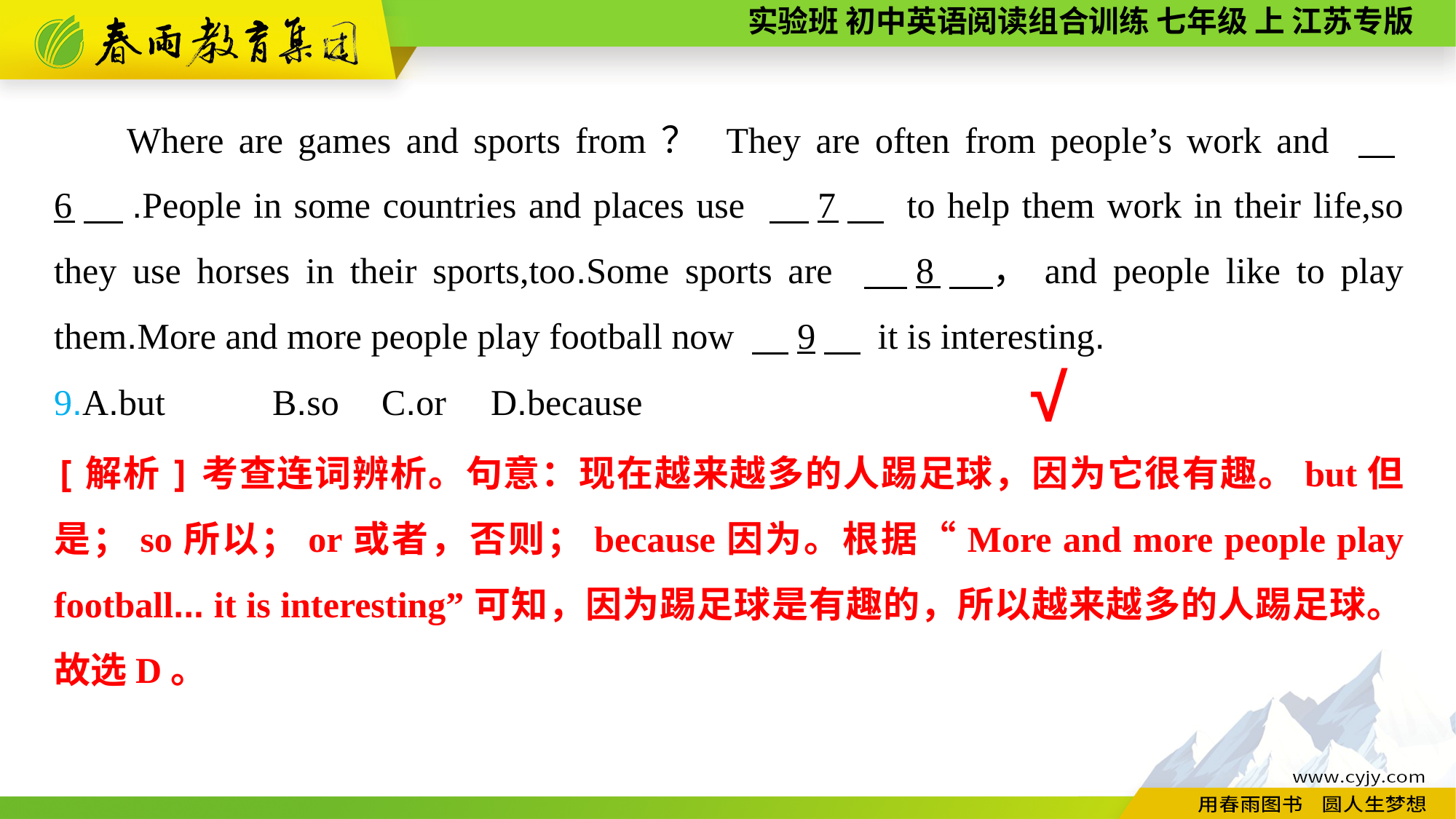

Where are games and sports from？ They are often from people’s work and 　6　.People in some countries and places use 　7　 to help them work in their life,so they use horses in their sports,too.Some sports are 　8　，and people like to play them.More and more people play football now 　9　 it is interesting.
9.A.but	B.so	C.or	D.because
√
[解析]考查连词辨析。句意：现在越来越多的人踢足球，因为它很有趣。but但是；so所以；or或者，否则；because因为。根据“More and more people play football... it is interesting”可知，因为踢足球是有趣的，所以越来越多的人踢足球。故选D。